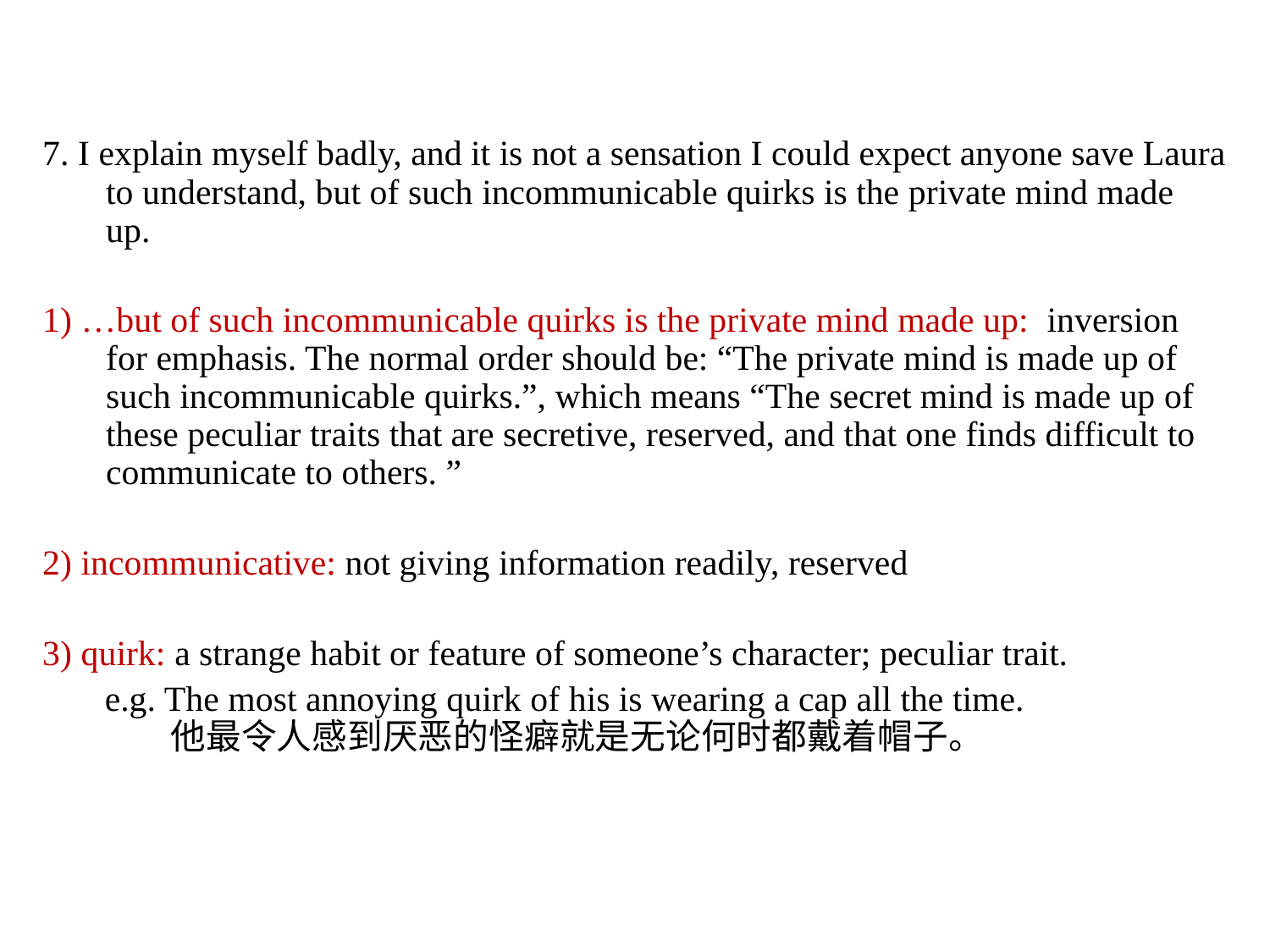

7. I explain myself badly, and it is not a sensation I could expect anyone save Laura to understand, but of such incommunicable quirks is the private mind made up.

1) …but of such incommunicable quirks is the private mind made up:  inversion for emphasis. The normal order should be: “The private mind is made up of such incommunicable quirks.”, which means “The secret mind is made up of these peculiar traits that are secretive, reserved, and that one finds difficult to communicate to others. ”

2) incommunicative: not giving information readily, reserved

3) quirk: a strange habit or feature of someone’s character; peculiar trait.
       e.g. The most annoying quirk of his is wearing a cap all the time.
       他最令人感到厌恶的怪癖就是无论何时都戴着帽子。